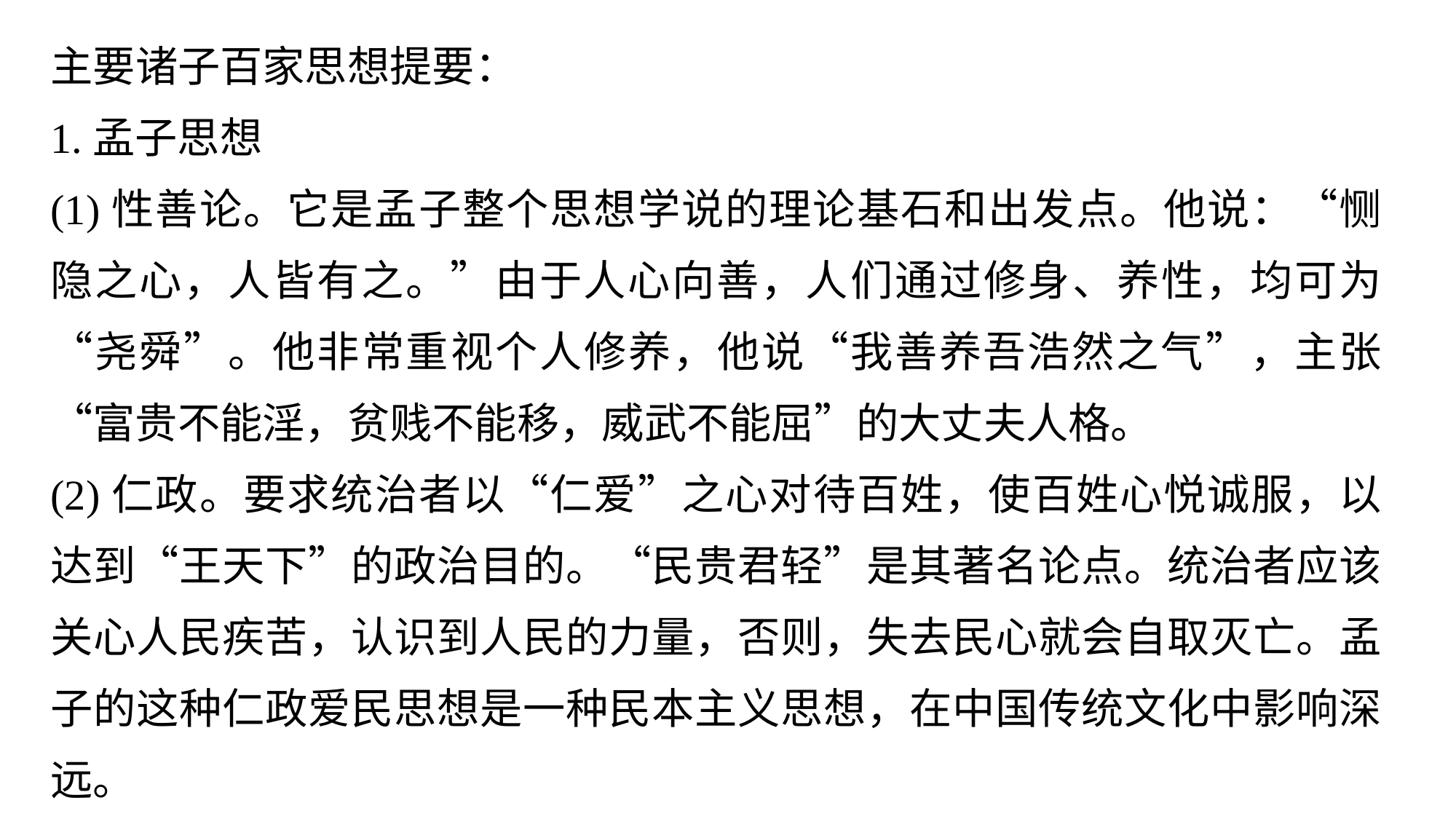

主要诸子百家思想提要：
1.孟子思想
(1)性善论。它是孟子整个思想学说的理论基石和出发点。他说：“恻隐之心，人皆有之。”由于人心向善，人们通过修身、养性，均可为“尧舜”。他非常重视个人修养，他说“我善养吾浩然之气”，主张“富贵不能淫，贫贱不能移，威武不能屈”的大丈夫人格。
(2)仁政。要求统治者以“仁爱”之心对待百姓，使百姓心悦诚服，以达到“王天下”的政治目的。“民贵君轻”是其著名论点。统治者应该关心人民疾苦，认识到人民的力量，否则，失去民心就会自取灭亡。孟子的这种仁政爱民思想是一种民本主义思想，在中国传统文化中影响深远。
(3)反对不仁不义的战争，主张和平。